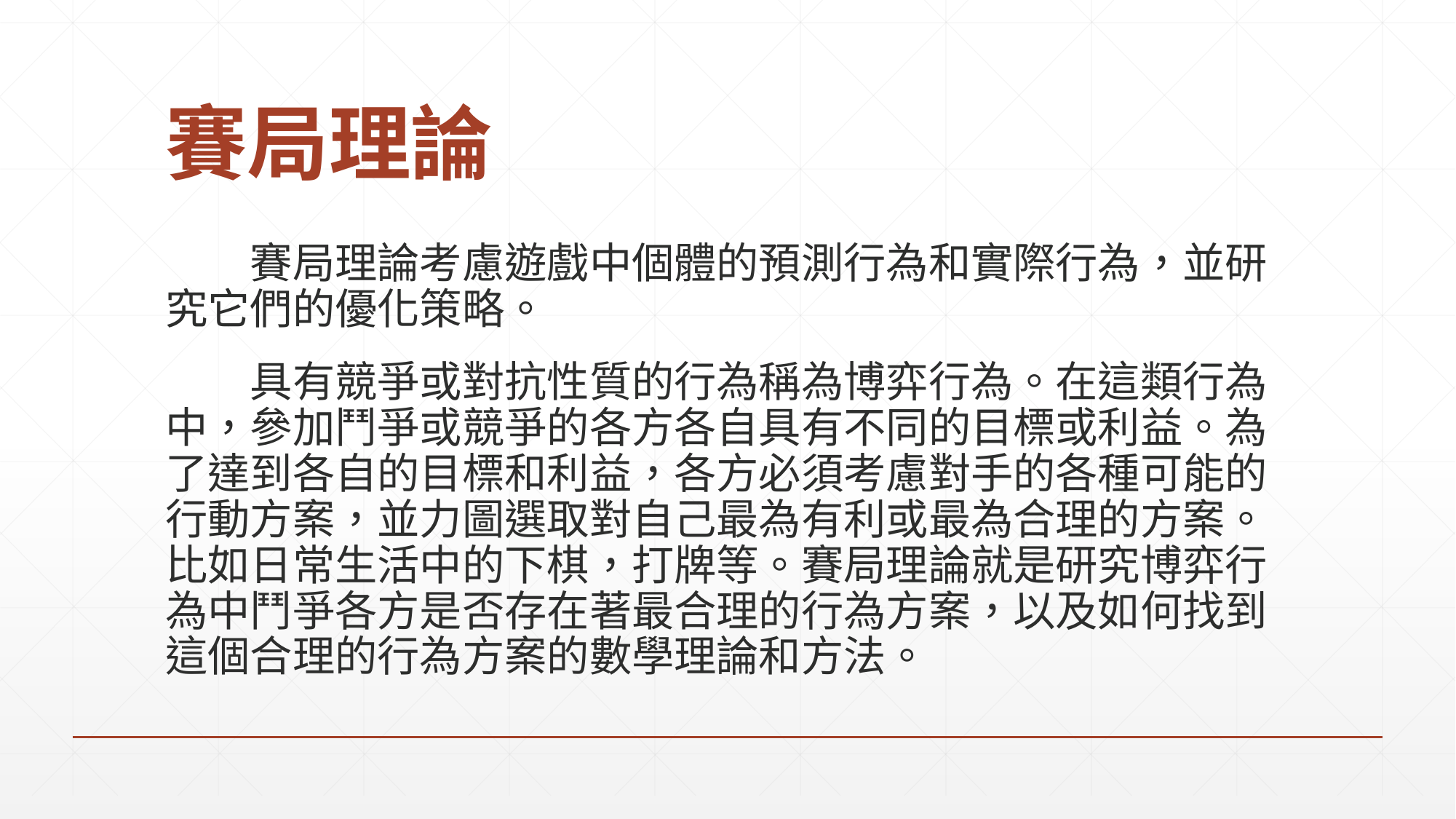

# 賽局理論
　　賽局理論考慮遊戲中個體的預測行為和實際行為，並研究它們的優化策略。
　　具有競爭或對抗性質的行為稱為博弈行為。在這類行為中，參加鬥爭或競爭的各方各自具有不同的目標或利益。為了達到各自的目標和利益，各方必須考慮對手的各種可能的行動方案，並力圖選取對自己最為有利或最為合理的方案。比如日常生活中的下棋，打牌等。賽局理論就是研究博弈行為中鬥爭各方是否存在著最合理的行為方案，以及如何找到這個合理的行為方案的數學理論和方法。